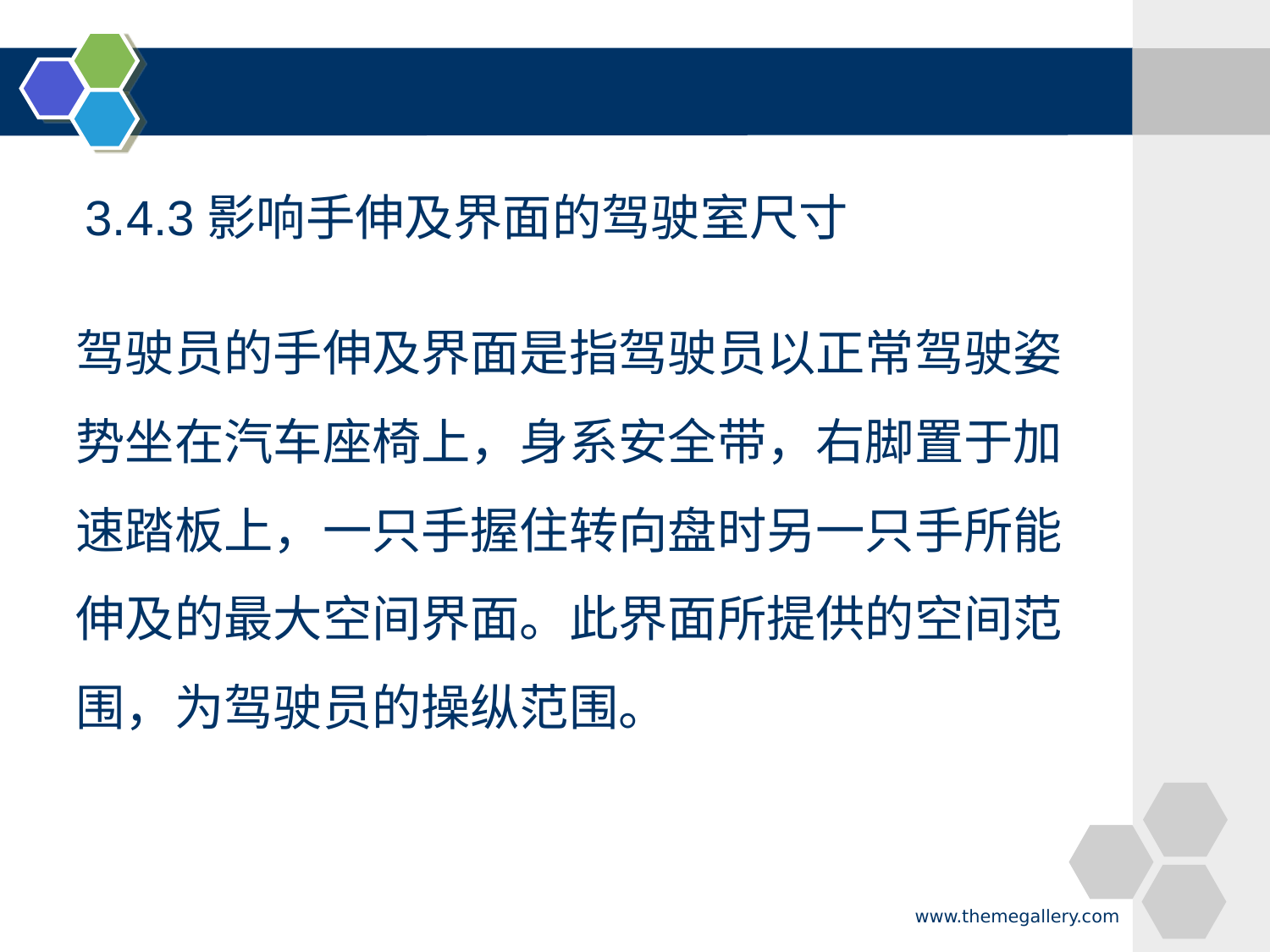

3.4.3影响手伸及界面的驾驶室尺寸
驾驶员的手伸及界面是指驾驶员以正常驾驶姿势坐在汽车座椅上，身系安全带，右脚置于加速踏板上，一只手握住转向盘时另一只手所能伸及的最大空间界面。此界面所提供的空间范围，为驾驶员的操纵范围。
www.themegallery.com